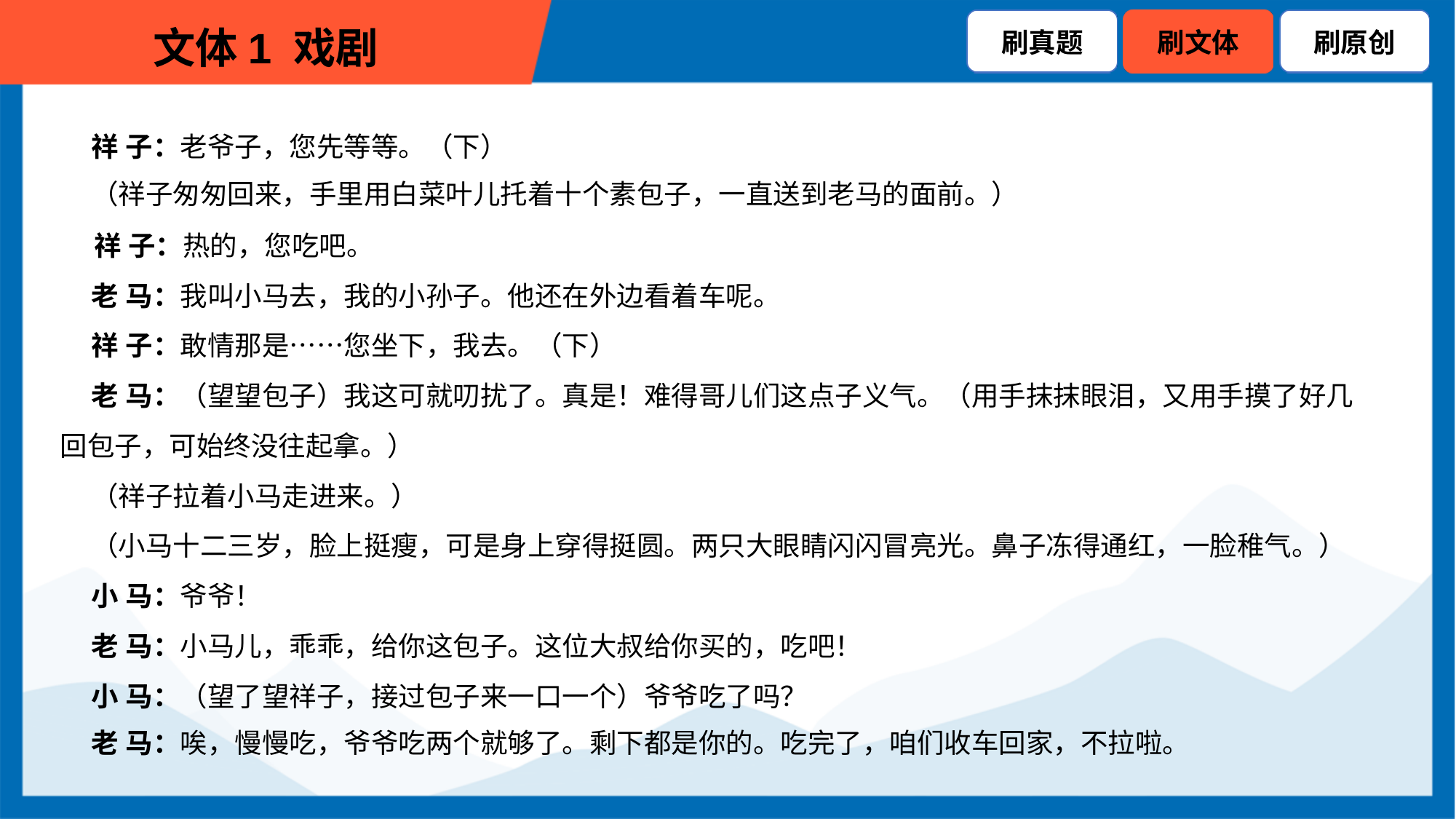

祥 子：老爷子，您先等等。（下）
    （祥子匆匆回来，手里用白菜叶儿托着十个素包子，一直送到老马的面前。）
    祥 子：热的，您吃吧。
    老 马：我叫小马去，我的小孙子。他还在外边看着车呢。
    祥 子：敢情那是……您坐下，我去。（下）
    老 马：（望望包子）我这可就叨扰了。真是！难得哥儿们这点子义气。（用手抹抹眼泪，又用手摸了好几
回包子，可始终没往起拿。）
    （祥子拉着小马走进来。）
    （小马十二三岁，脸上挺瘦，可是身上穿得挺圆。两只大眼睛闪闪冒亮光。鼻子冻得通红，一脸稚气。）
    小 马：爷爷！
    老 马：小马儿，乖乖，给你这包子。这位大叔给你买的，吃吧！
    小 马：（望了望祥子，接过包子来一口一个）爷爷吃了吗？
    老 马：唉，慢慢吃，爷爷吃两个就够了。剩下都是你的。吃完了，咱们收车回家，不拉啦。